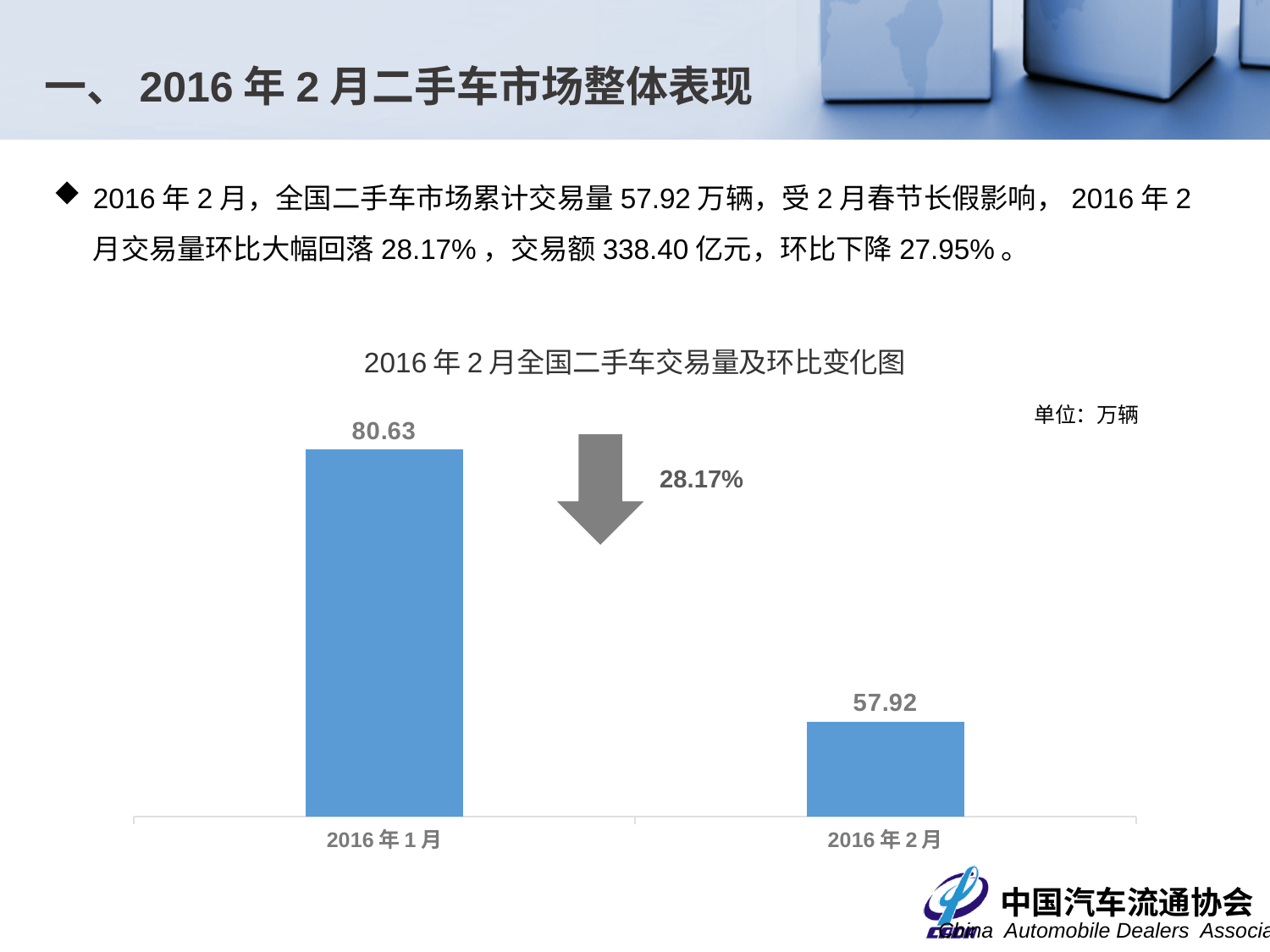

一、2016年2月二手车市场整体表现
2016年2月，全国二手车市场累计交易量57.92万辆，受2月春节长假影响，2016年2月交易量环比大幅回落28.17%，交易额338.40亿元，环比下降27.95%。

### Chart: 2016年2月全国二手车交易量及环比变化图

| Category |  |
|---|---|
| 42370 | 80.63 |
| 42401 | 57.92 |
单位：万辆

28.17%